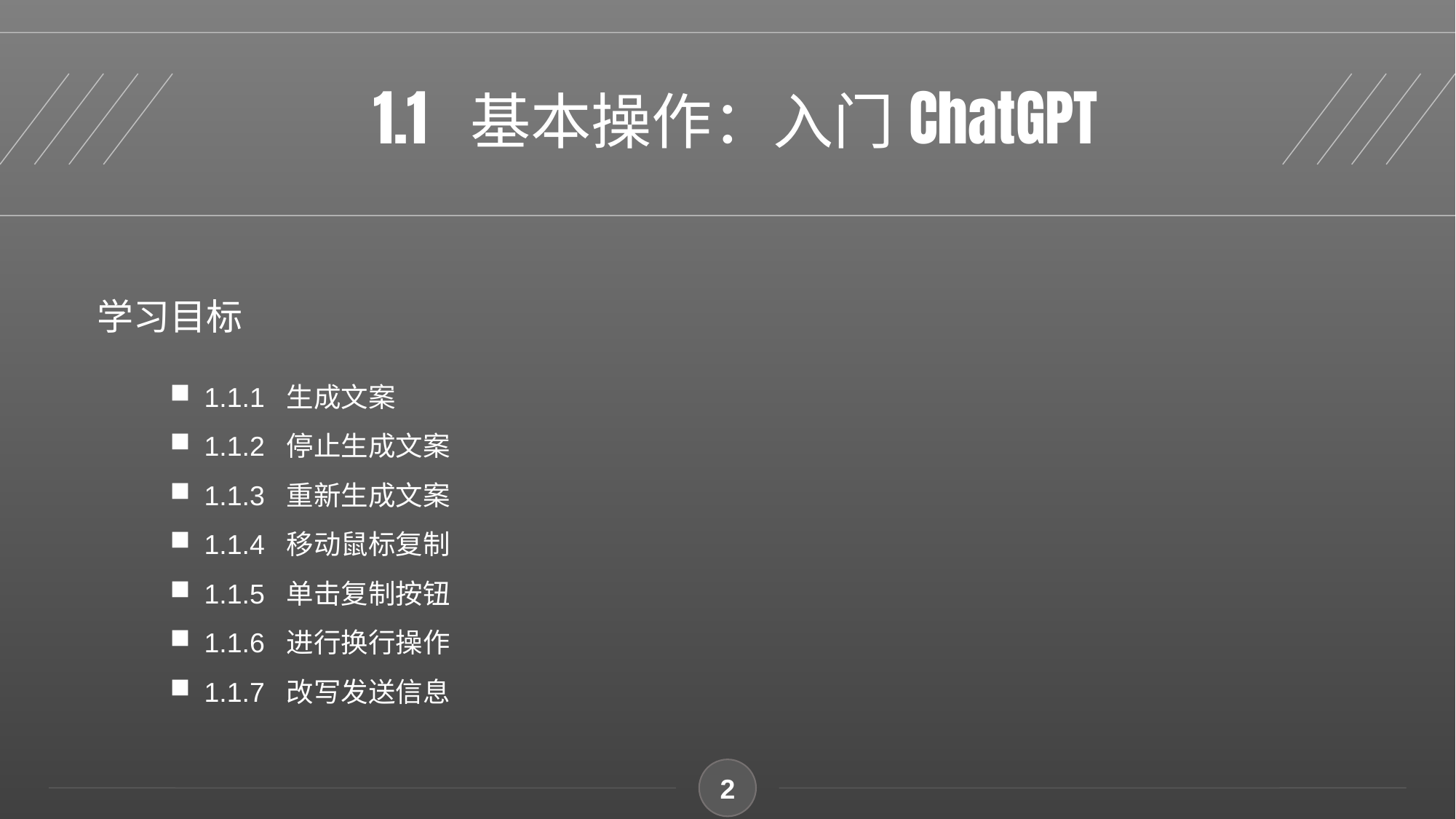

1.1  基本操作：入门ChatGPT

学习目标
1.1.1  生成文案
1.1.2  停止生成文案
1.1.3  重新生成文案
1.1.4  移动鼠标复制
1.1.5  单击复制按钮
1.1.6  进行换行操作
1.1.7  改写发送信息